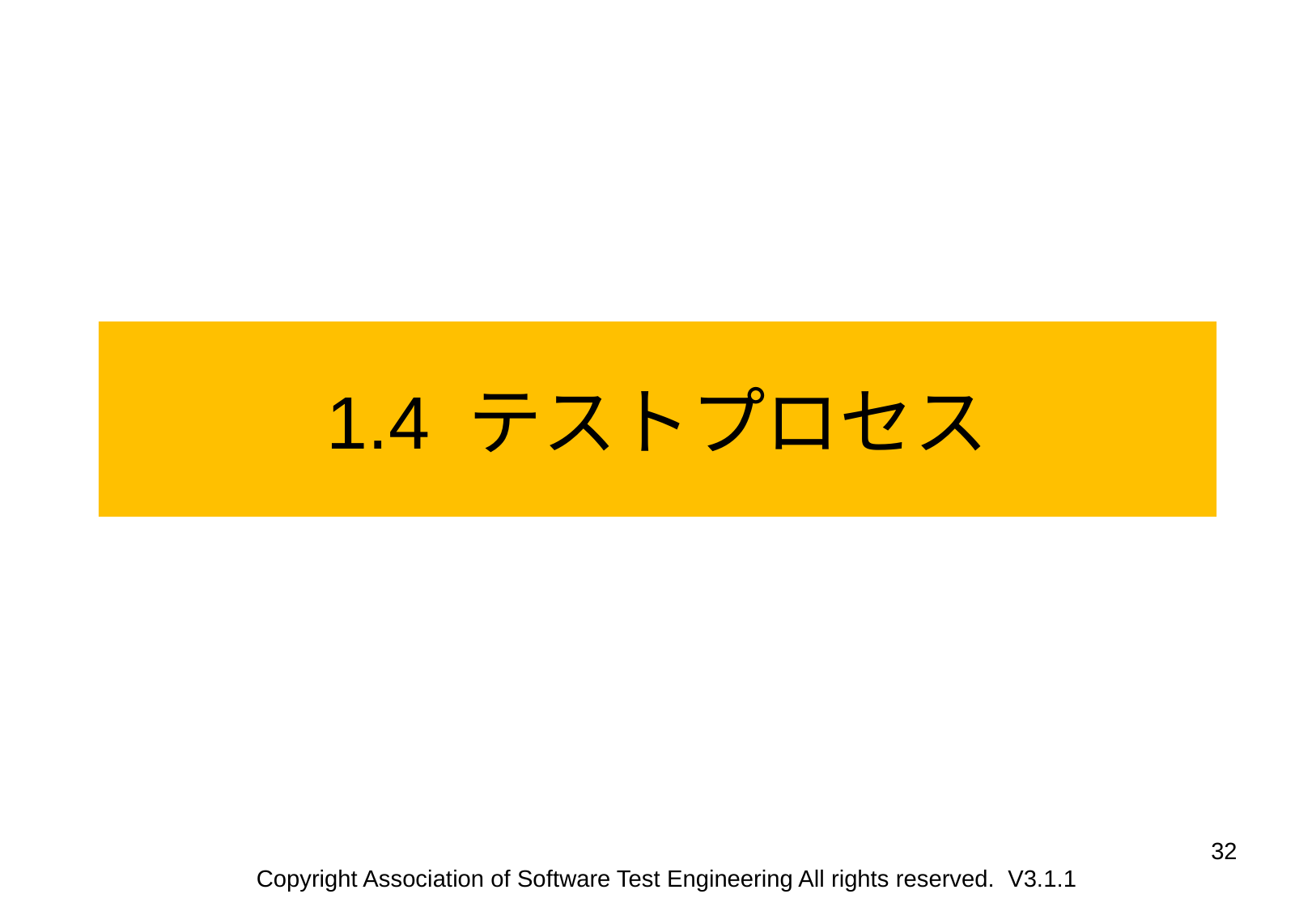

1.4 テストプロセス
32
Copyright Association of Software Test Engineering All rights reserved.  V3.1.1